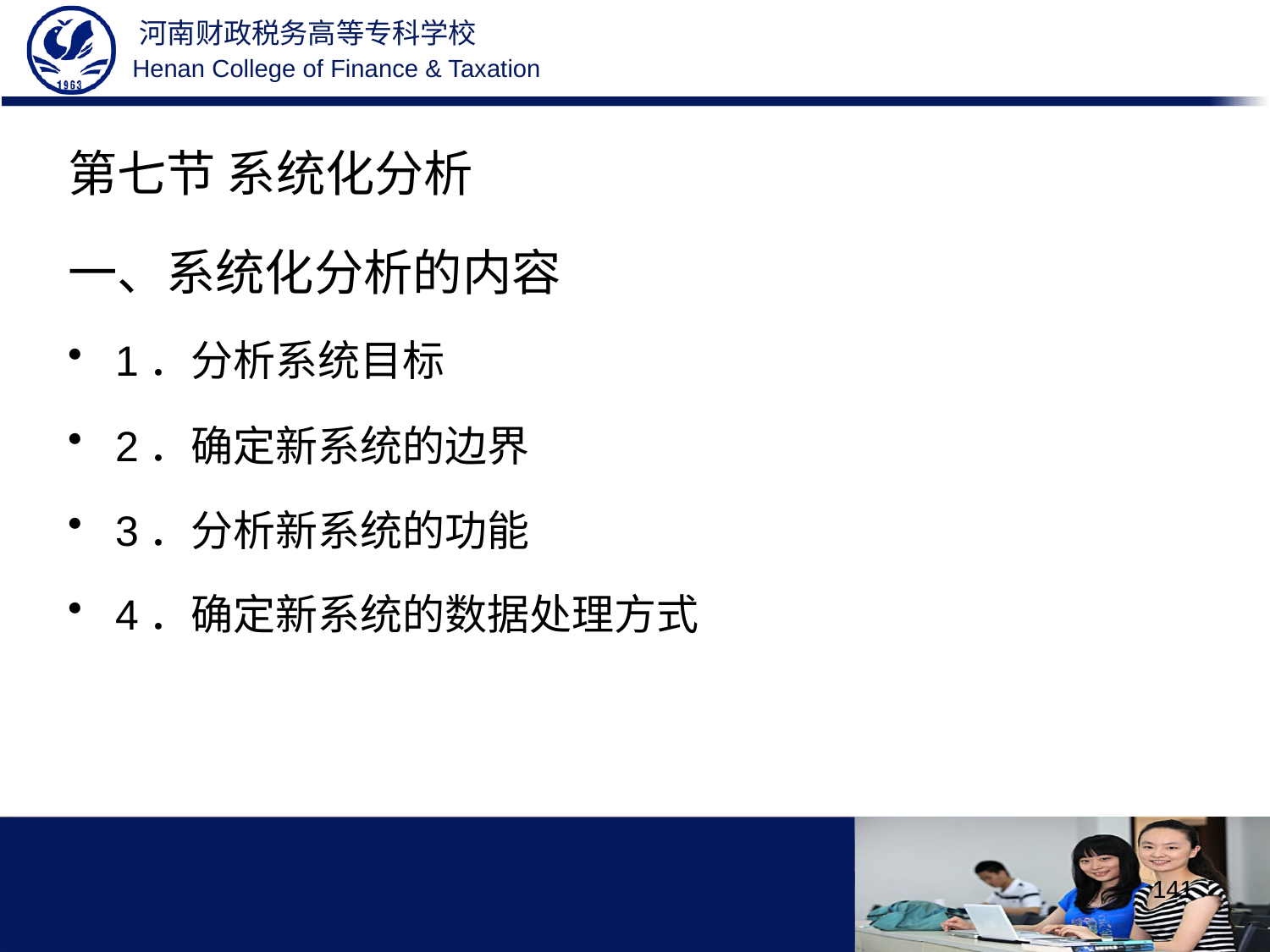

第七节 系统化分析
一、系统化分析的内容
1．分析系统目标
2．确定新系统的边界
3．分析新系统的功能
4．确定新系统的数据处理方式

141